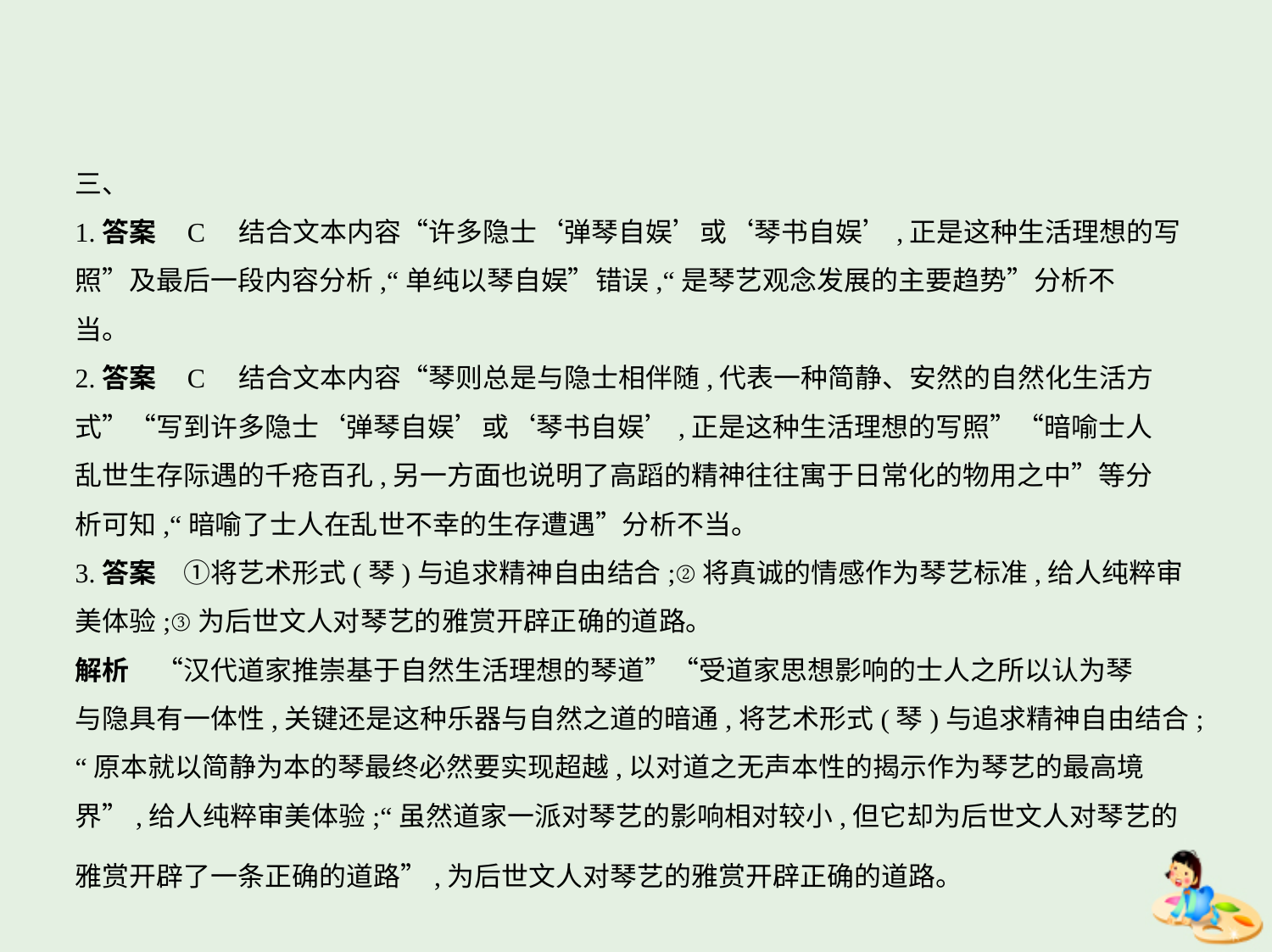

三、
1.答案    C　结合文本内容“许多隐士‘弹琴自娱’或‘琴书自娱’,正是这种生活理想的写
照”及最后一段内容分析,“单纯以琴自娱”错误,“是琴艺观念发展的主要趋势”分析不
当。
2.答案    C　结合文本内容“琴则总是与隐士相伴随,代表一种简静、安然的自然化生活方
式”“写到许多隐士‘弹琴自娱’或‘琴书自娱’,正是这种生活理想的写照”“暗喻士人
乱世生存际遇的千疮百孔,另一方面也说明了高蹈的精神往往寓于日常化的物用之中”等分
析可知,“暗喻了士人在乱世不幸的生存遭遇”分析不当。
3.答案　①将艺术形式(琴)与追求精神自由结合;②将真诚的情感作为琴艺标准,给人纯粹审
美体验;③为后世文人对琴艺的雅赏开辟正确的道路。
解析　“汉代道家推崇基于自然生活理想的琴道”“受道家思想影响的士人之所以认为琴
与隐具有一体性,关键还是这种乐器与自然之道的暗通,将艺术形式(琴)与追求精神自由结合;
“原本就以简静为本的琴最终必然要实现超越,以对道之无声本性的揭示作为琴艺的最高境
界”,给人纯粹审美体验;“虽然道家一派对琴艺的影响相对较小,但它却为后世文人对琴艺的
雅赏开辟了一条正确的道路”,为后世文人对琴艺的雅赏开辟正确的道路。